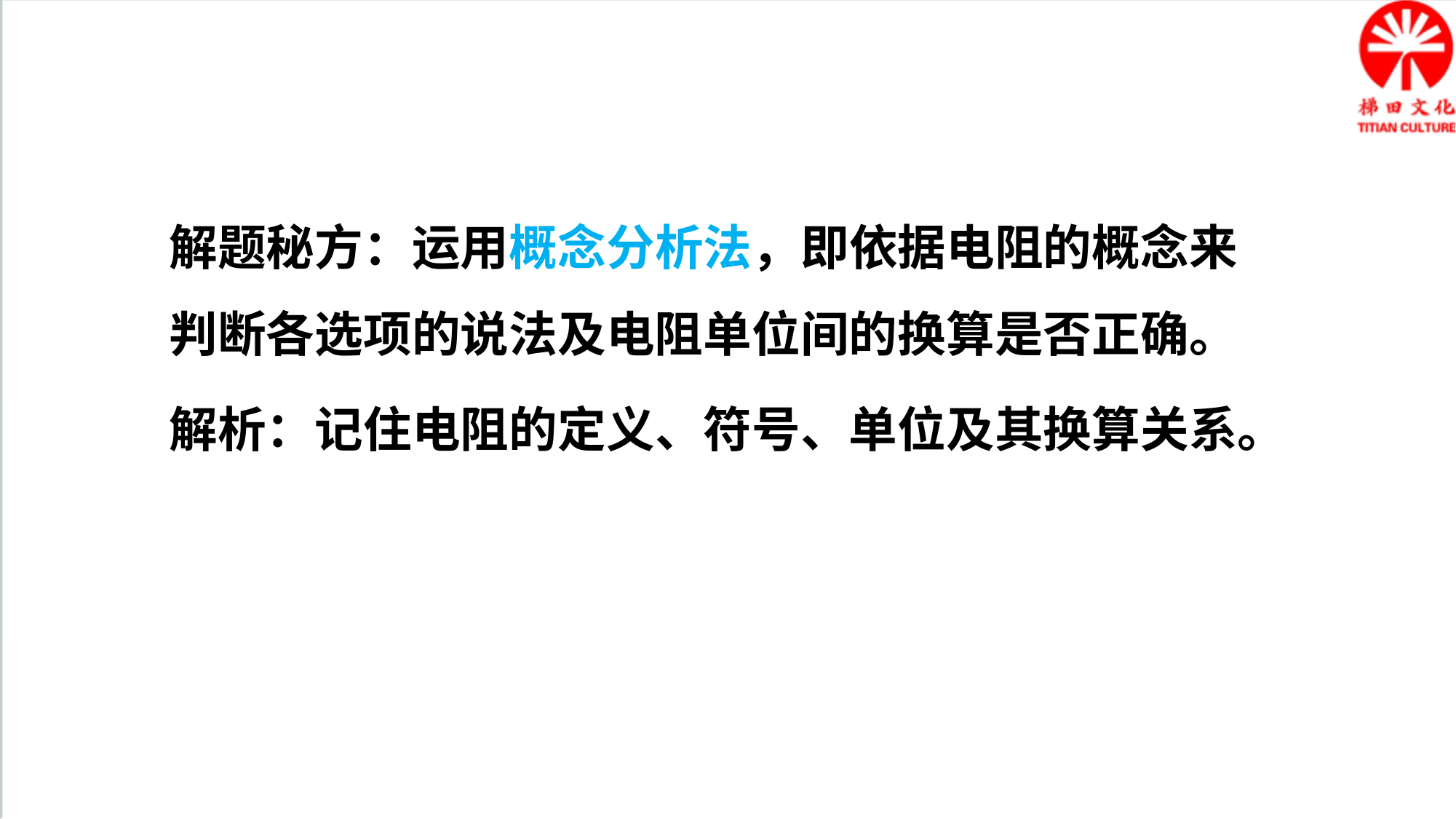

解题秘方：运用概念分析法，即依据电阻的概念来判断各选项的说法及电阻单位间的换算是否正确。
解析：记住电阻的定义、符号、单位及其换算关系。